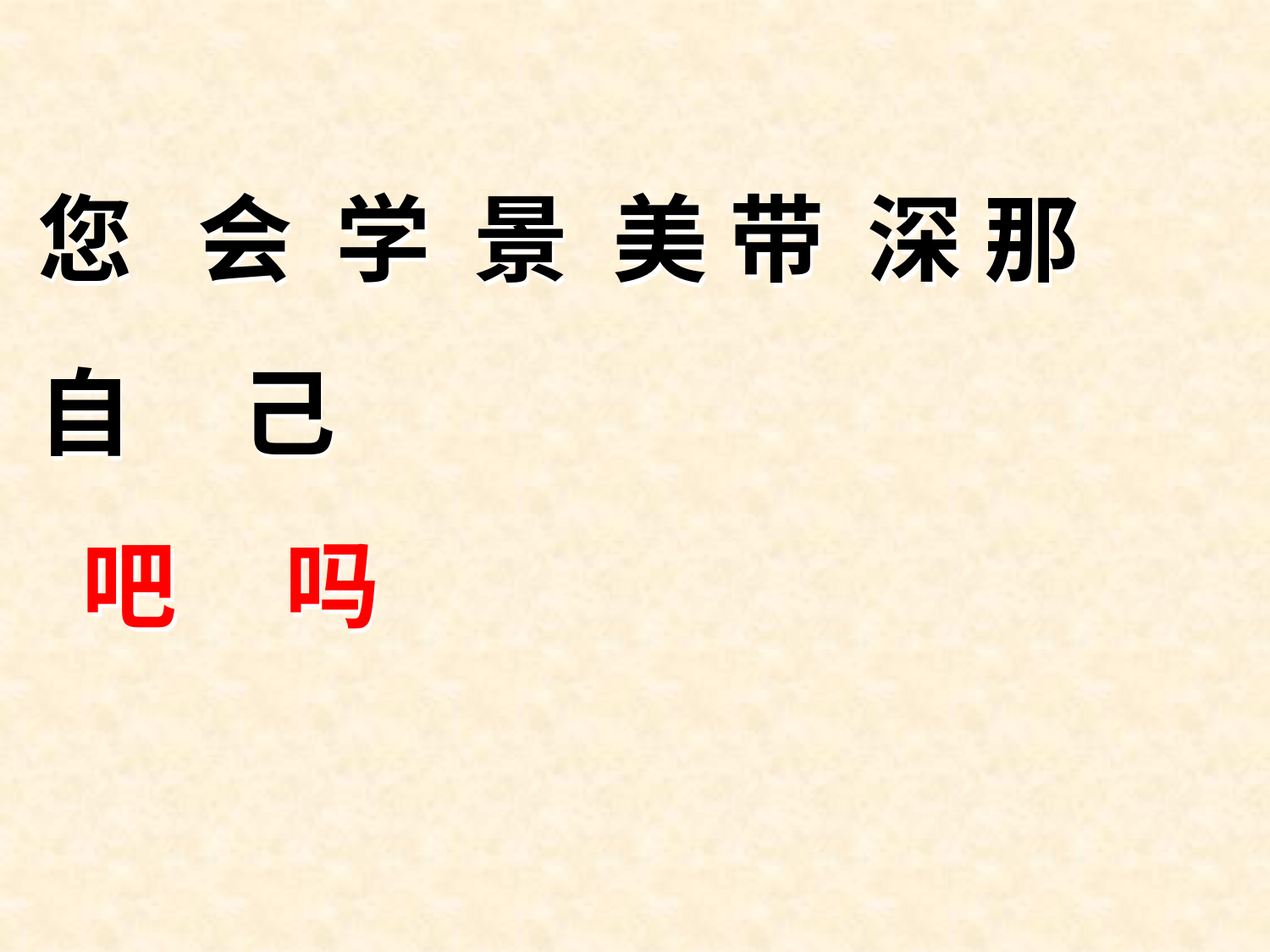

您   会  学  景  美 带  深 那
自     己
 吧     吗